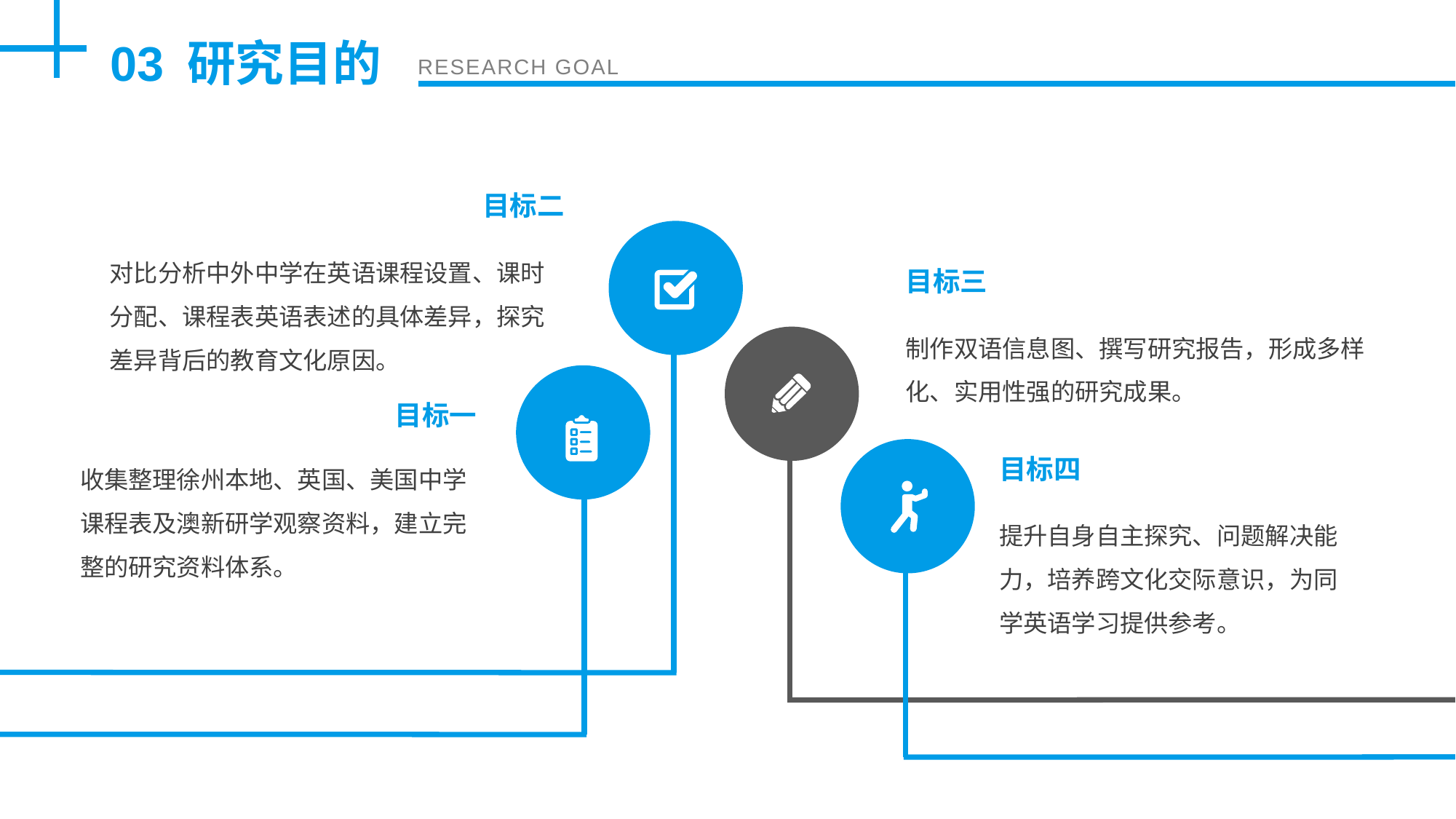

03
研究目的
RESEARCH GOAL
目标二

对比分析中外中学在英语课程设置、课时分配、课程表英语表述的具体差异，探究差异背后的教育文化原因。
目标三
制作双语信息图、撰写研究报告，形成多样化、实用性强的研究成果。

目标一

收集整理徐州本地、英国、美国中学课程表及澳新研学观察资料，建立完整的研究资料体系。
目标四
提升自身自主探究、问题解决能力，培养跨文化交际意识，为同学英语学习提供参考。